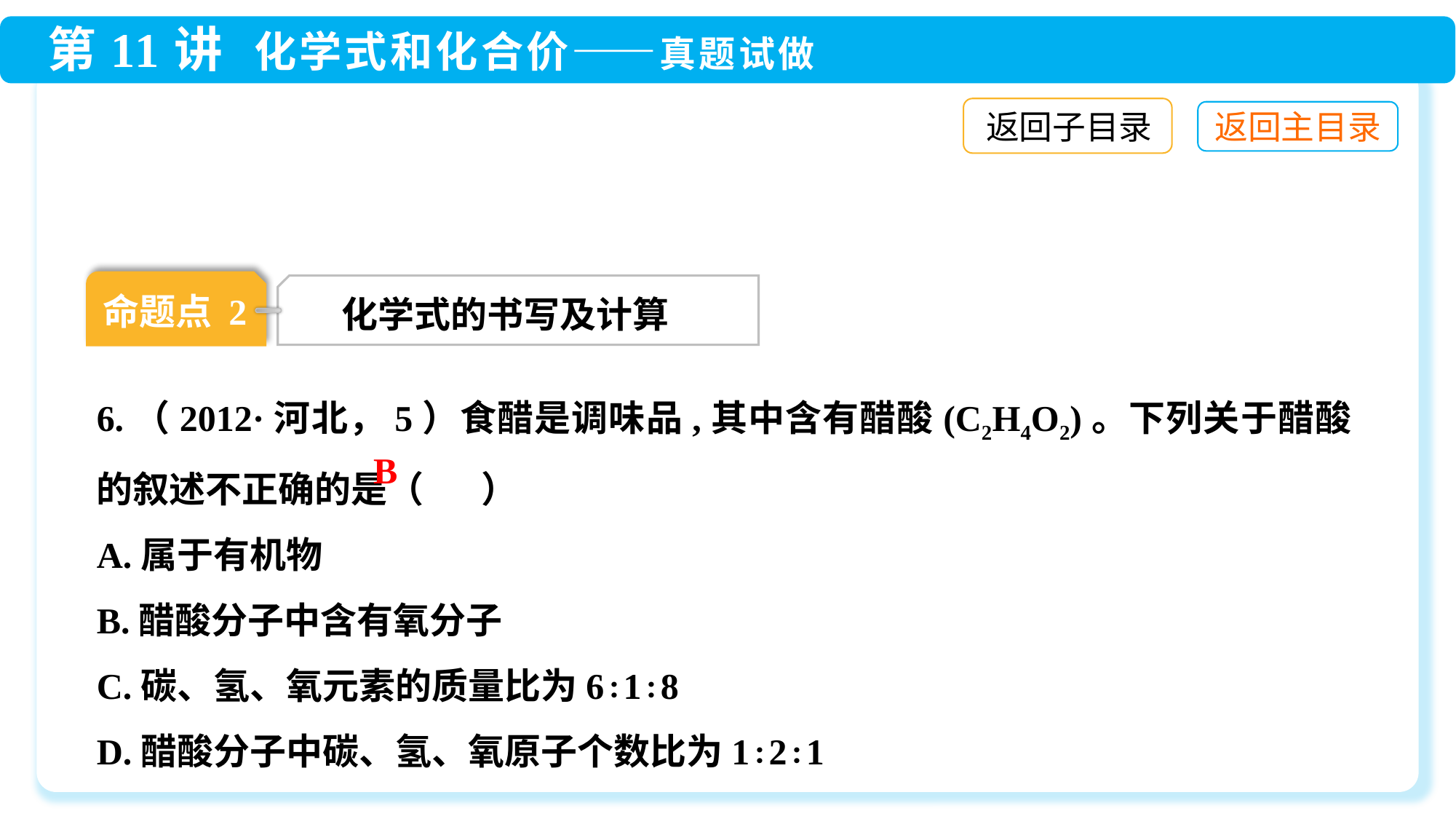

返回子目录

命题点 2
化学式的书写及计算

6.（2012·河北，5）食醋是调味品,其中含有醋酸(C2H4O2)。下列关于醋酸的叙述不正确的是（       ）
A.属于有机物
B.醋酸分子中含有氧分子
C.碳、氢、氧元素的质量比为6∶1∶8
D.醋酸分子中碳、氢、氧原子个数比为1∶2∶1
B